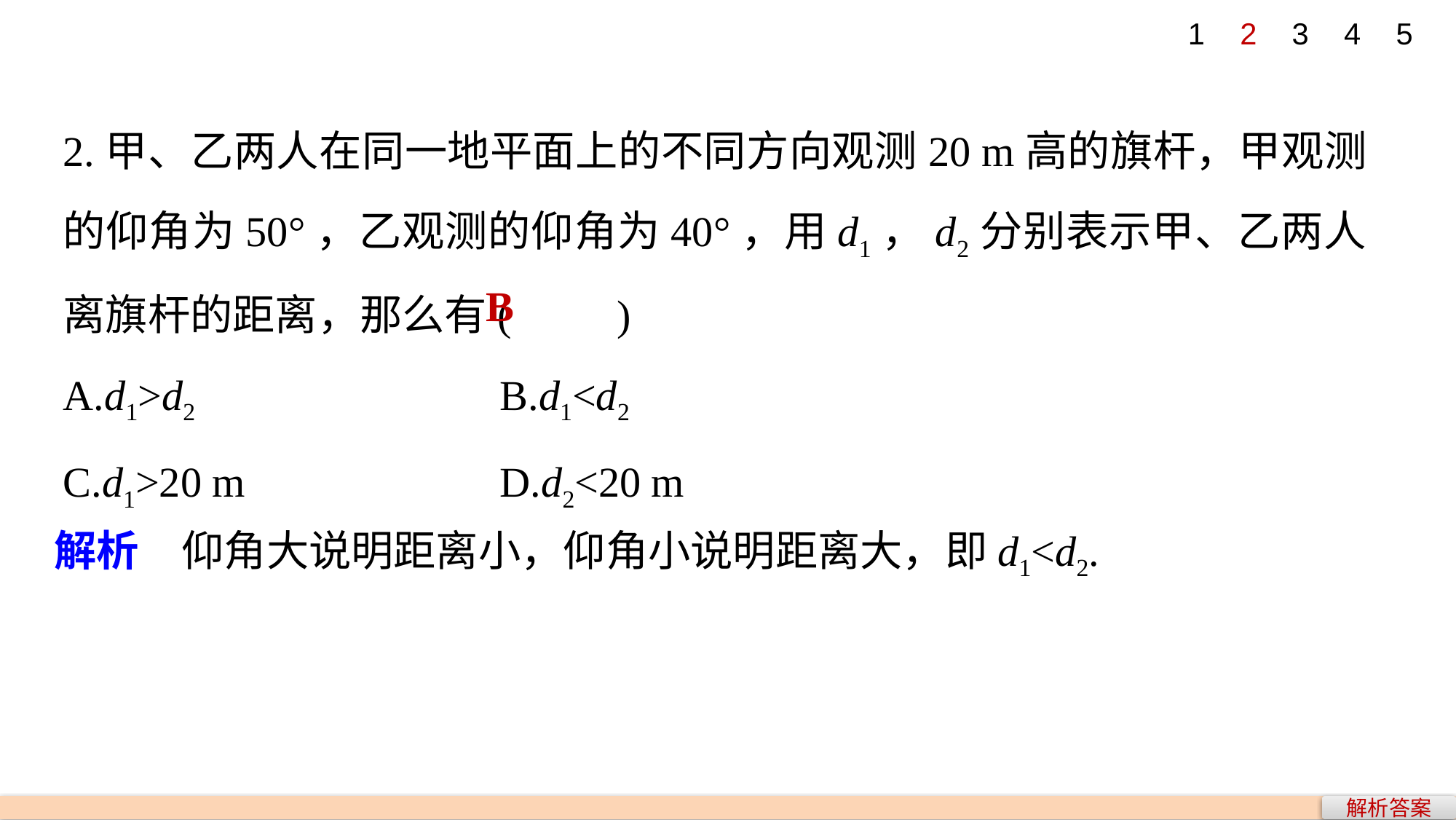

1
2
3
4
5
2.甲、乙两人在同一地平面上的不同方向观测20 m高的旗杆，甲观测的仰角为50°，乙观测的仰角为40°，用d1，d2分别表示甲、乙两人离旗杆的距离，那么有(　　)
A.d1>d2  			B.d1<d2
C.d1>20 m  			D.d2<20 m
B
解析　仰角大说明距离小，仰角小说明距离大，即d1<d2.
解析答案